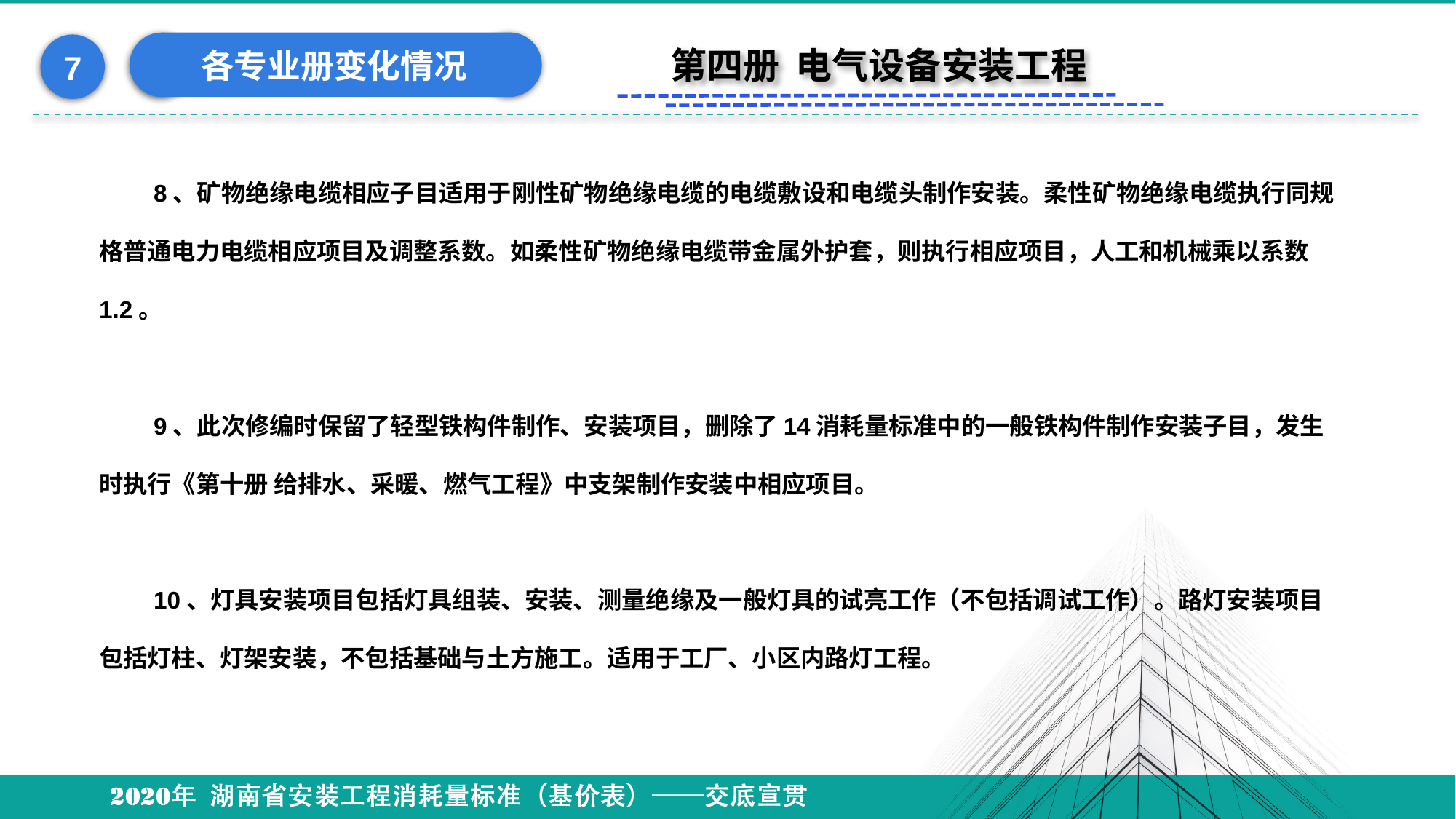

各专业册变化情况

7
第四册  电气设备安装工程
8、矿物绝缘电缆相应子目适用于刚性矿物绝缘电缆的电缆敷设和电缆头制作安装。柔性矿物绝缘电缆执行同规格普通电力电缆相应项目及调整系数。如柔性矿物绝缘电缆带金属外护套，则执行相应项目，人工和机械乘以系数1.2。

9、此次修编时保留了轻型铁构件制作、安装项目，删除了14消耗量标准中的一般铁构件制作安装子目，发生时执行《第十册 给排水、采暖、燃气工程》中支架制作安装中相应项目。

10、灯具安装项目包括灯具组装、安装、测量绝缘及一般灯具的试亮工作（不包括调试工作）。路灯安装项目包括灯柱、灯架安装，不包括基础与土方施工。适用于工厂、小区内路灯工程。